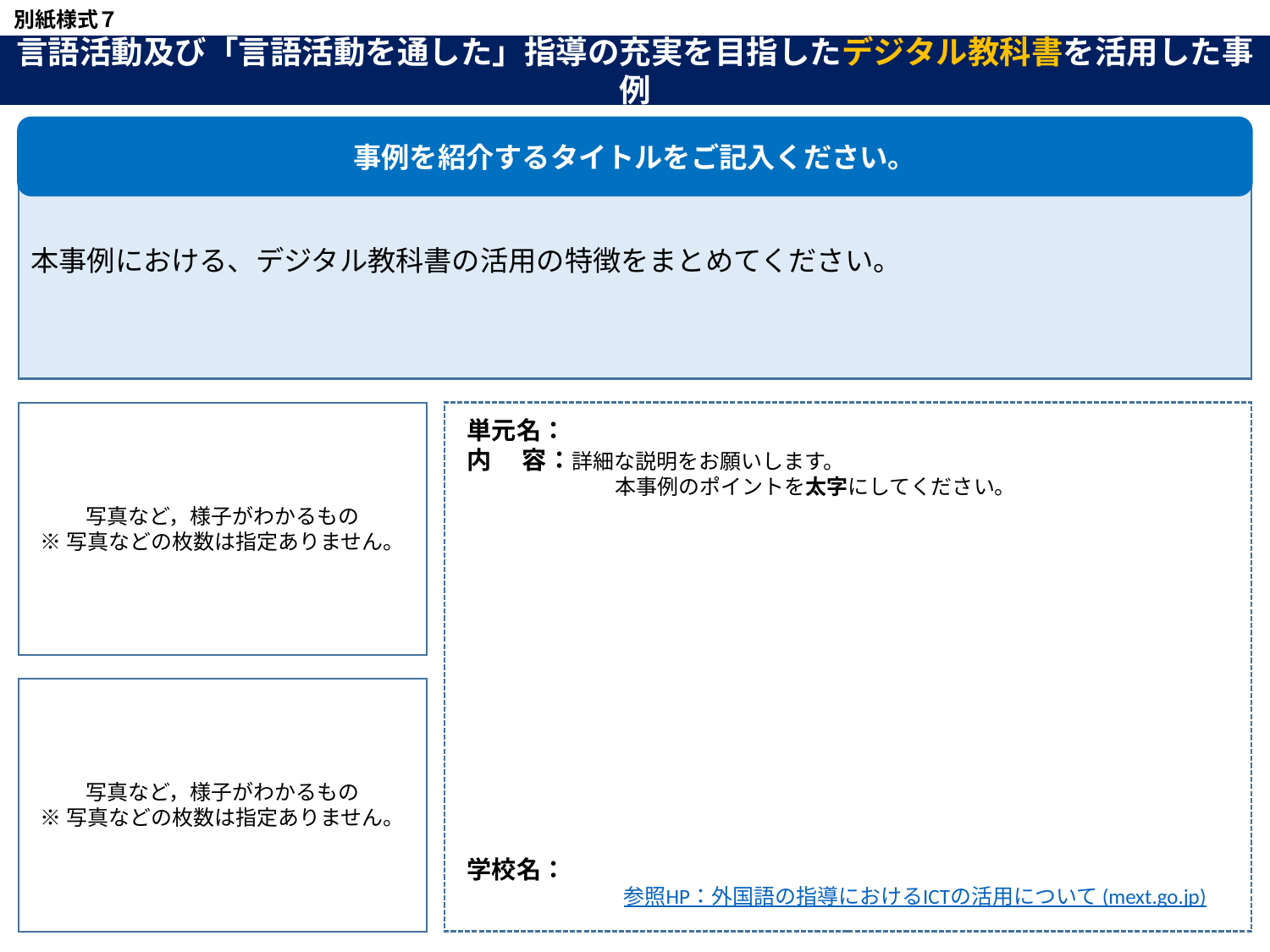

別紙様式７
言語活動及び「言語活動を通した」指導の充実を目指したデジタル教科書を活用した事例
事例を紹介するタイトルをご記入ください。
本事例における、デジタル教科書の活用の特徴をまとめてください。

写真など，様子がわかるもの
※写真などの枚数は指定ありません。

単元名：
内　 容：詳細な説明をお願いします。
　　　　　　　本事例のポイントを太字にしてください。

学校名：

写真など，様子がわかるもの
※写真などの枚数は指定ありません。
参照HP：外国語の指導におけるICTの活用について (mext.go.jp)